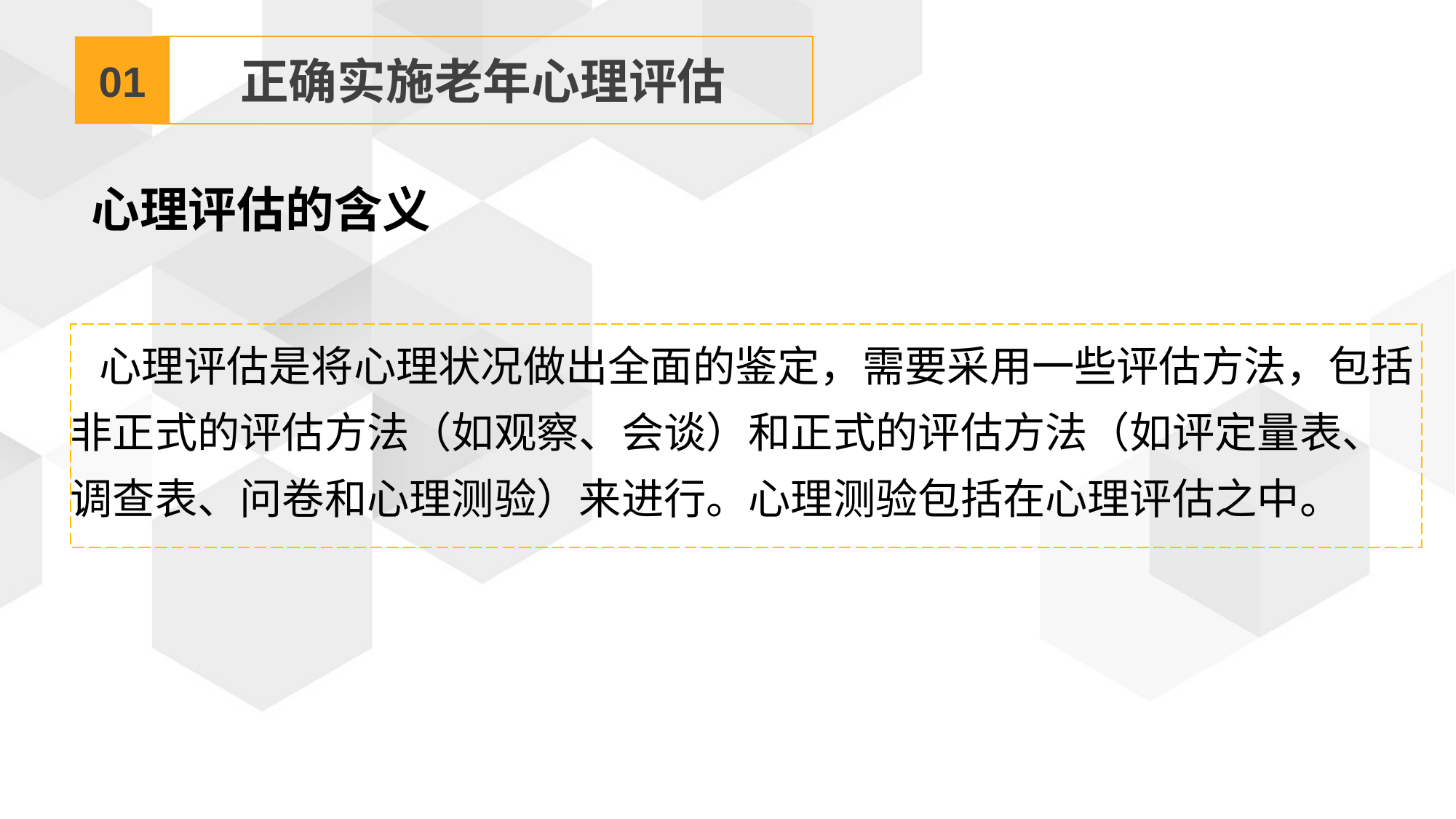

01
正确实施老年心理评估
心理评估的含义
  心理评估是将心理状况做出全面的鉴定，需要采用一些评估方法，包括非正式的评估方法（如观察、会谈）和正式的评估方法（如评定量表、调查表、问卷和心理测验）来进行。心理测验包括在心理评估之中。